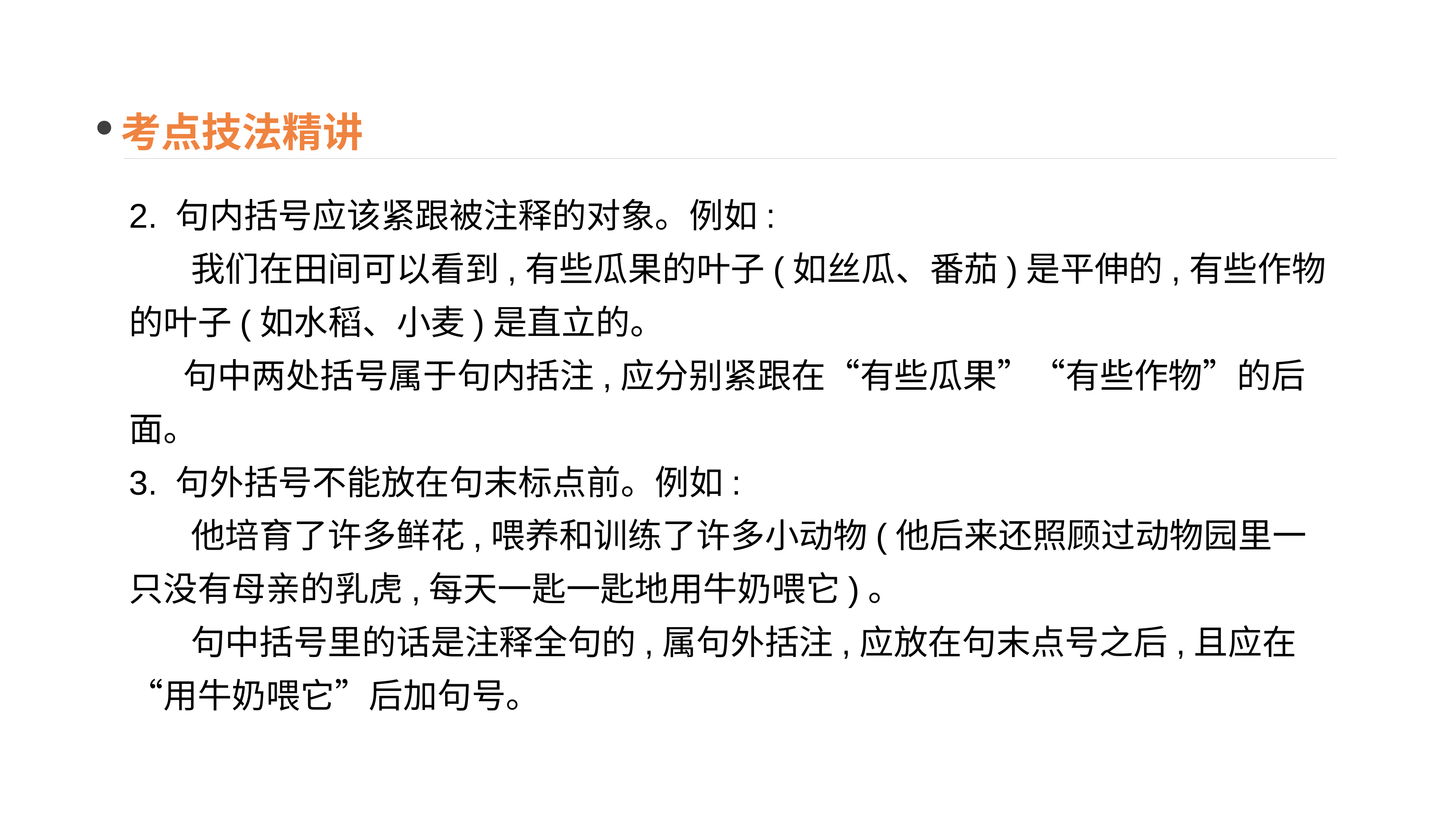

考点技法精讲

2. 句内括号应该紧跟被注释的对象。例如:
       我们在田间可以看到,有些瓜果的叶子(如丝瓜、番茄)是平伸的,有些作物的叶子(如水稻、小麦)是直立的。
      句中两处括号属于句内括注,应分别紧跟在“有些瓜果”“有些作物”的后面。
3. 句外括号不能放在句末标点前。例如:
       他培育了许多鲜花,喂养和训练了许多小动物(他后来还照顾过动物园里一只没有母亲的乳虎,每天一匙一匙地用牛奶喂它)。
       句中括号里的话是注释全句的,属句外括注,应放在句末点号之后,且应在“用牛奶喂它”后加句号。